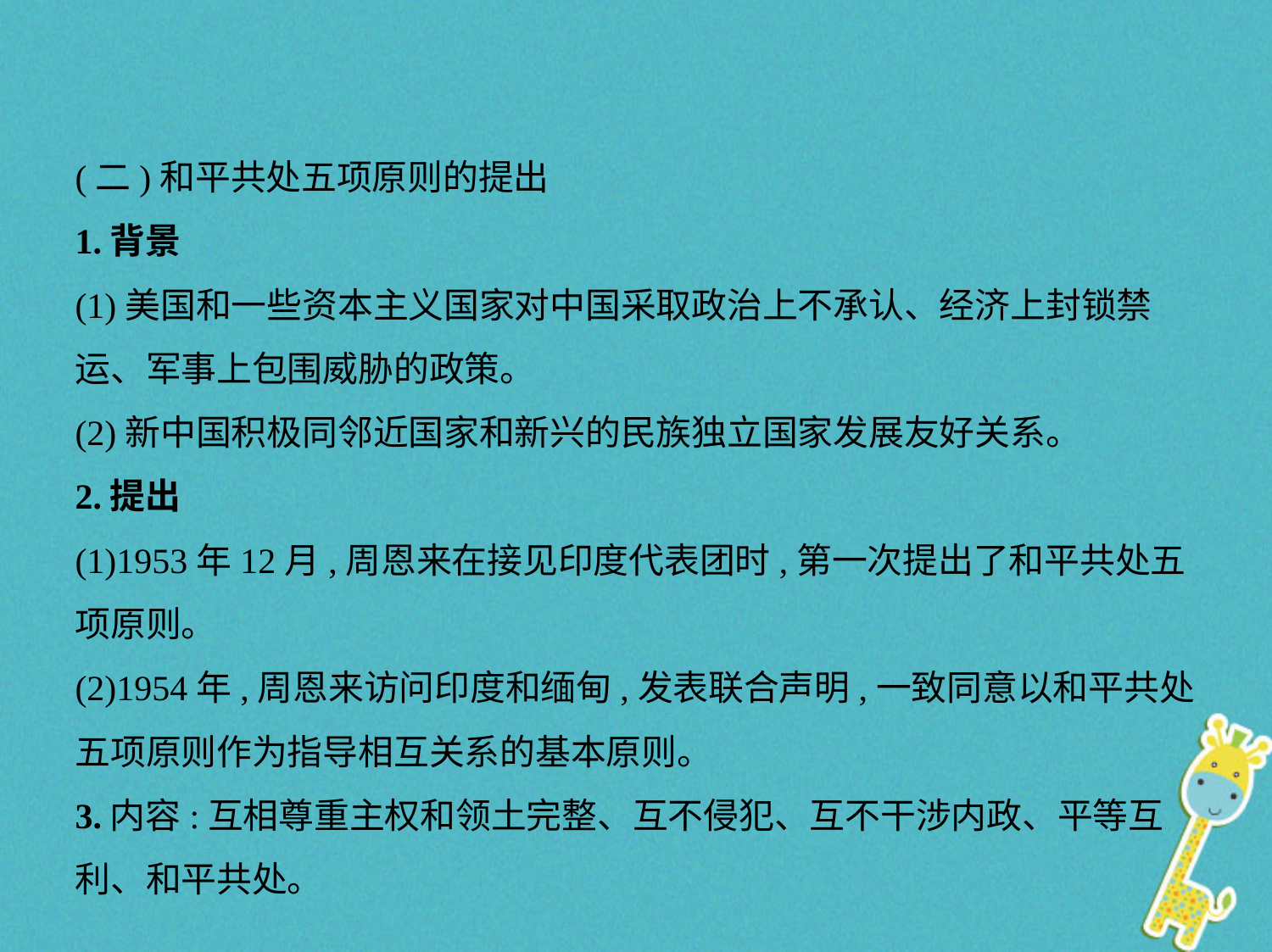

(二)和平共处五项原则的提出
1.背景
(1)美国和一些资本主义国家对中国采取政治上不承认、经济上封锁禁
运、军事上包围威胁的政策。
(2)新中国积极同邻近国家和新兴的民族独立国家发展友好关系。
2.提出
(1)1953年12月,周恩来在接见印度代表团时,第一次提出了和平共处五
项原则。
(2)1954年,周恩来访问印度和缅甸,发表联合声明,一致同意以和平共处
五项原则作为指导相互关系的基本原则。
3.内容:互相尊重主权和领土完整、互不侵犯、互不干涉内政、平等互
利、和平共处。